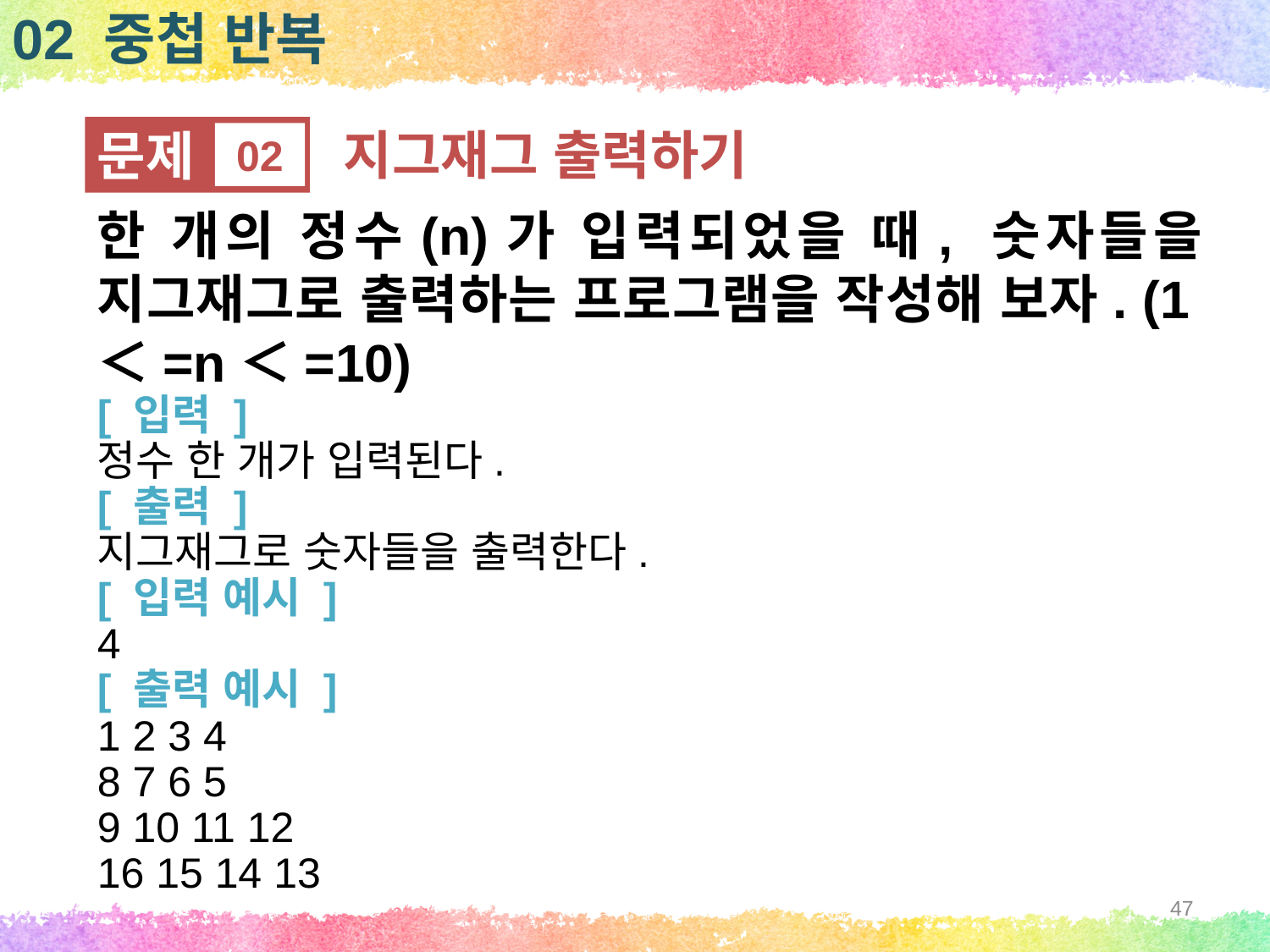

02 중첩 반복
문제
02
지그재그 출력하기
한 개의 정수(n)가 입력되었을 때, 숫자들을 지그재그로 출력하는 프로그램을 작성해 보자. (1＜=n＜=10)
[ 입력 ]
정수 한 개가 입력된다.
[ 출력 ]
지그재그로 숫자들을 출력한다.
[ 입력 예시 ]
4
[ 출력 예시 ]
1 2 3 4
8 7 6 5
9 10 11 12
16 15 14 13
47